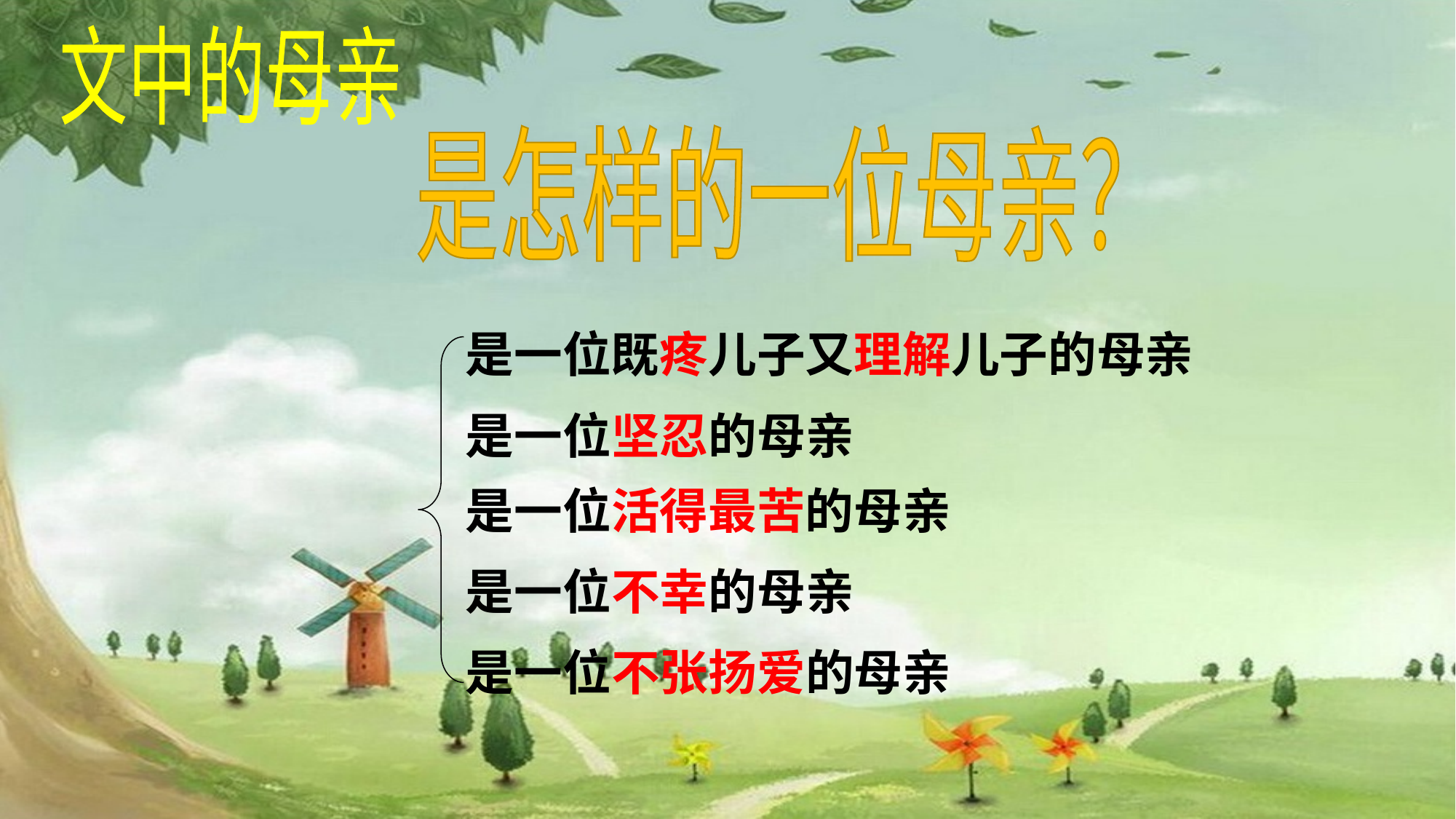

文中的母亲
是怎样的一位母亲？
是一位既疼儿子又理解儿子的母亲

是一位坚忍的母亲
是一位活得最苦的母亲
是一位不幸的母亲
是一位不张扬爱的母亲